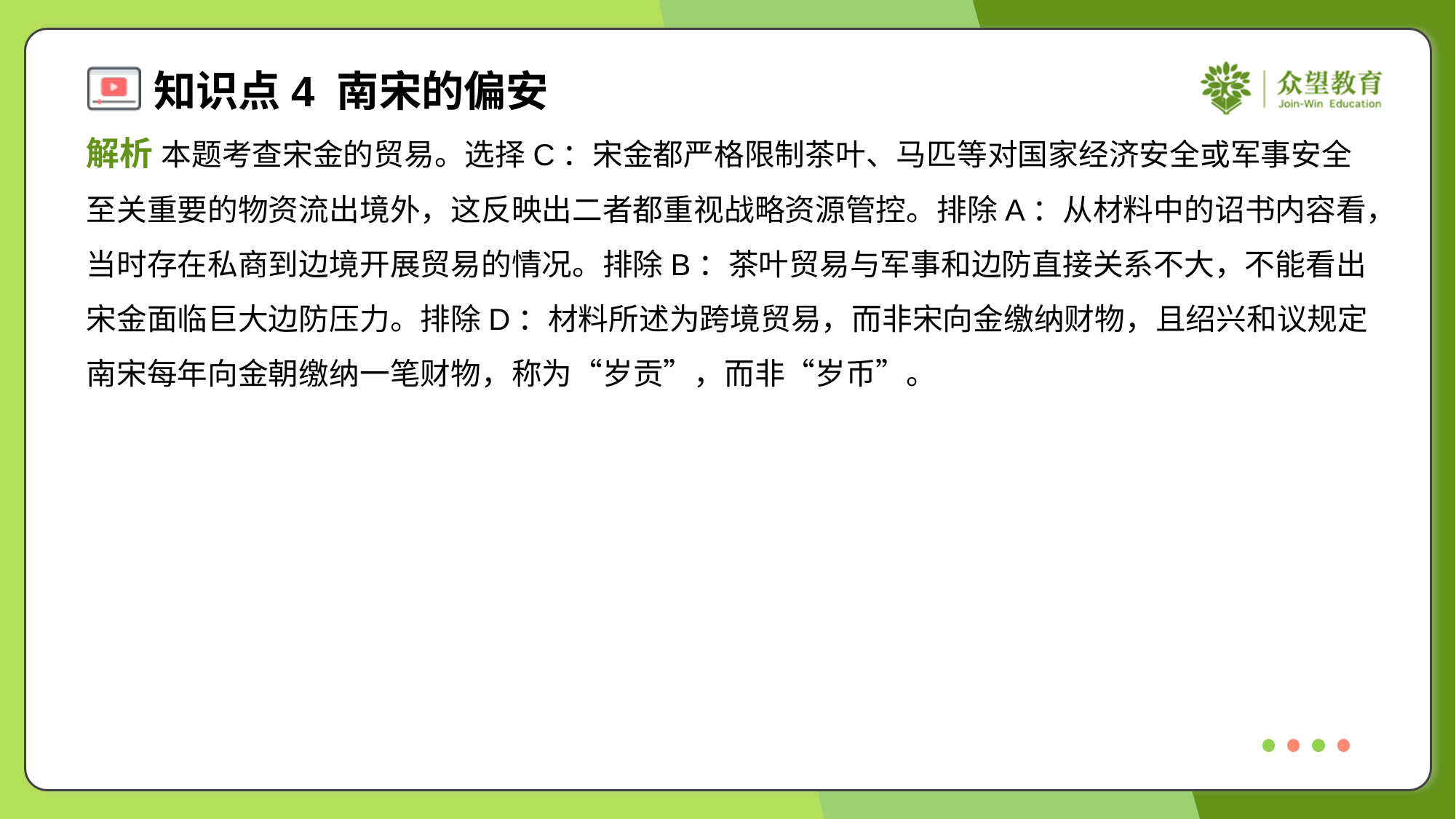

解析 本题考查宋金的贸易。选择C：宋金都严格限制茶叶、马匹等对国家经济安全或军事安全
至关重要的物资流出境外，这反映出二者都重视战略资源管控。排除A：从材料中的诏书内容看，
当时存在私商到边境开展贸易的情况。排除B：茶叶贸易与军事和边防直接关系不大，不能看出
宋金面临巨大边防压力。排除D：材料所述为跨境贸易，而非宋向金缴纳财物，且绍兴和议规定
南宋每年向金朝缴纳一笔财物，称为“岁贡”，而非“岁币”。